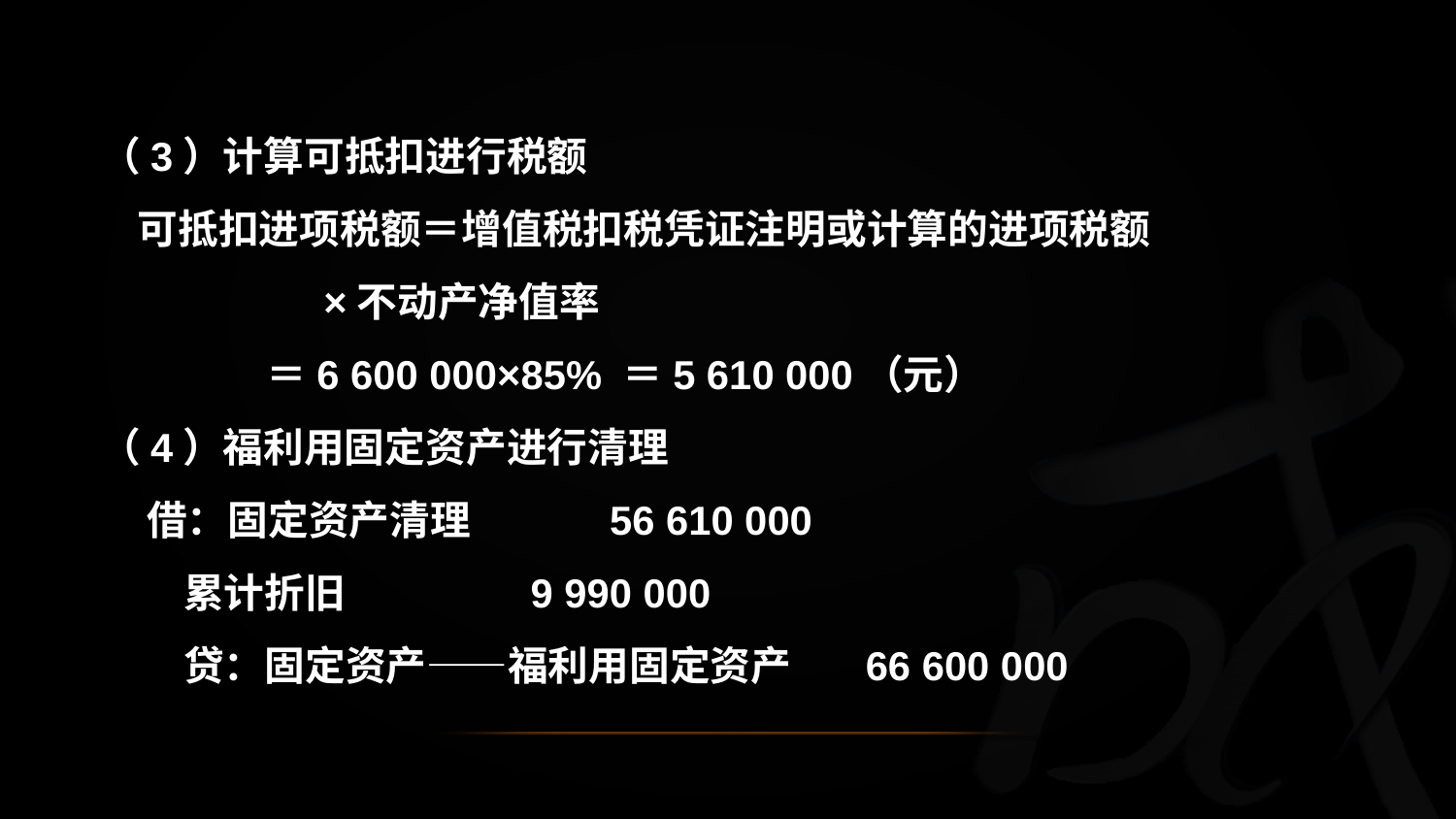

（3）计算可抵扣进行税额
   可抵扣进项税额＝增值税扣税凭证注明或计算的进项税额
                    ×不动产净值率
                 ＝6 600 000×85% ＝5 610 000（元）
（4）福利用固定资产进行清理
    借：固定资产清理              56 610 000
        累计折旧                   9 990 000
        贷：固定资产——福利用固定资产       66 600 000